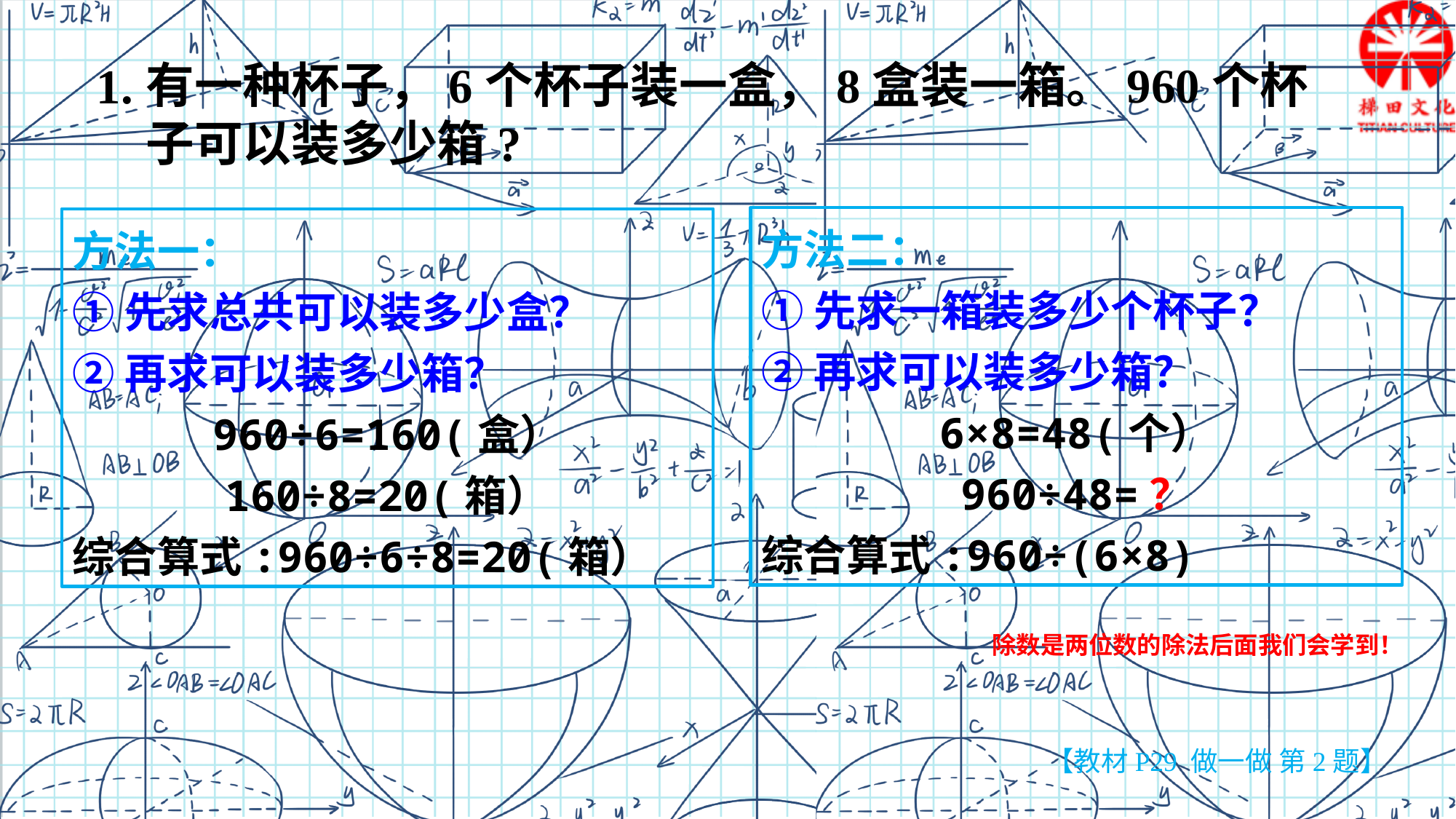

有一种杯子，6个杯子装一盒，8盒装一箱。960个杯子可以装多少箱?
1.
方法二：
①先求一箱装多少个杯子？
②再求可以装多少箱？
6×8=48(个）
960÷48=？
综合算式:960÷(6×8)
方法一：
①先求总共可以装多少盒？
②再求可以装多少箱？
960÷6=160(盒）
160÷8=20(箱）
综合算式:960÷6÷8=20(箱）
除数是两位数的除法后面我们会学到！
【教材P29 做一做 第2题】